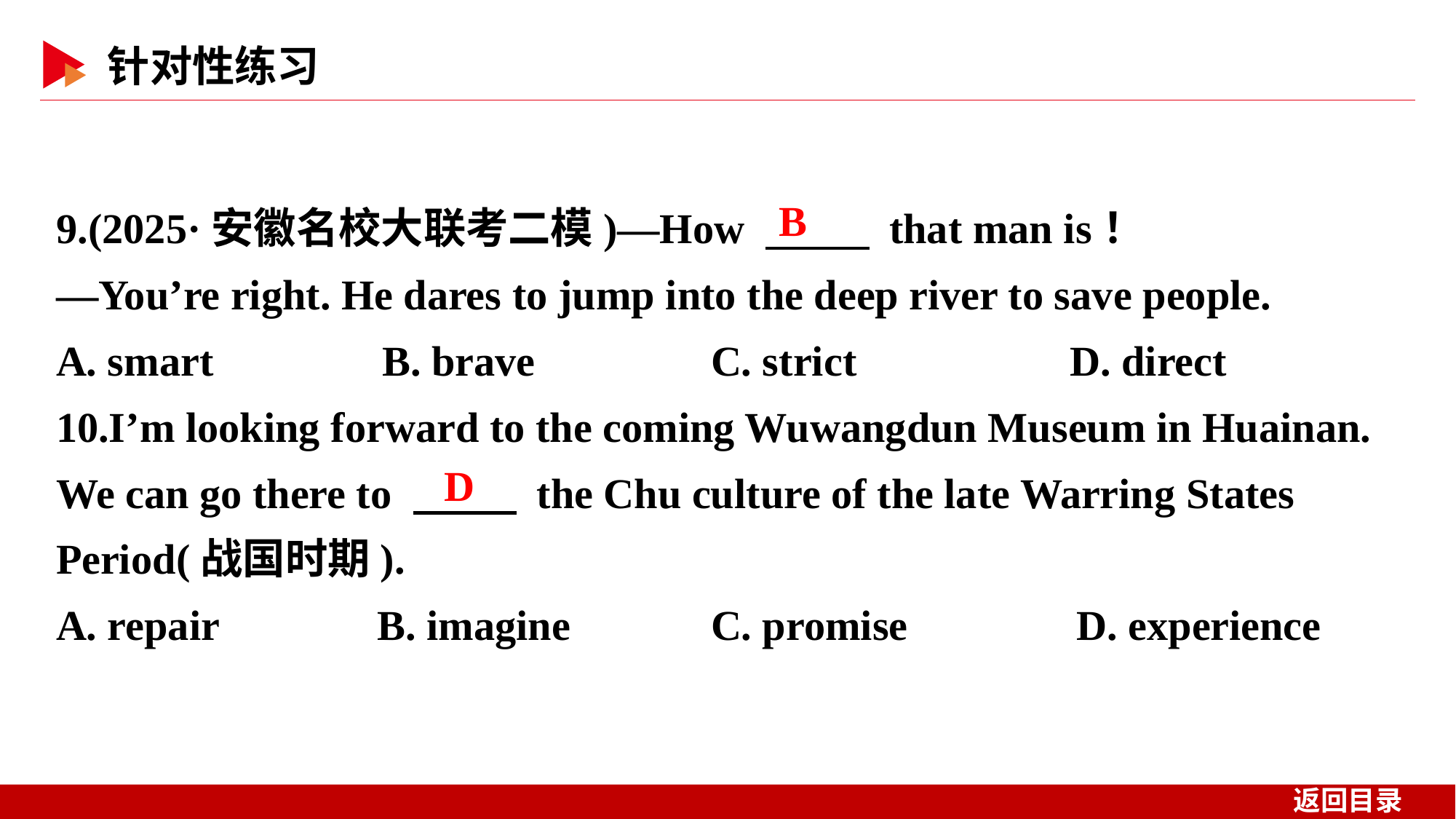

9.(2025·安徽名校大联考二模)—How 　  　 that man is！
—You’re right. He dares to jump into the deep river to save people.
A. smart                B. brave		C. strict                	   D. direct
10.I’m looking forward to the coming Wuwangdun Museum in Huainan. We can go there to 　  　 the Chu culture of the late Warring States Period(战国时期).
A. repair               B. imagine		C. promise                D. experience
B
D